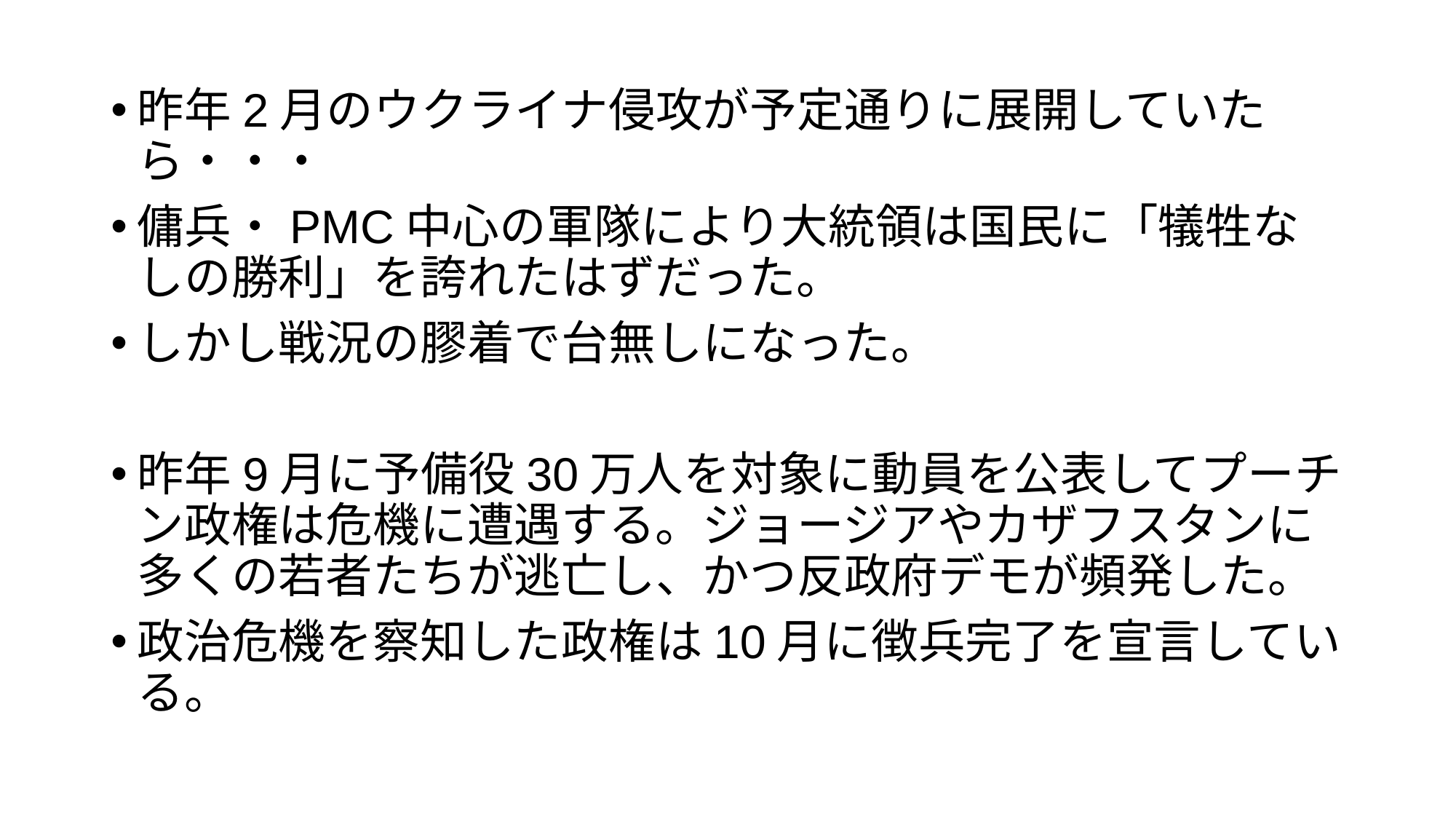

昨年2月のウクライナ侵攻が予定通りに展開していたら・・・
傭兵・PMC中心の軍隊により大統領は国民に「犠牲なしの勝利」を誇れたはずだった。
しかし戦況の膠着で台無しになった。

昨年9月に予備役30万人を対象に動員を公表してプーチン政権は危機に遭遇する。ジョージアやカザフスタンに多くの若者たちが逃亡し、かつ反政府デモが頻発した。
政治危機を察知した政権は10月に徴兵完了を宣言している。